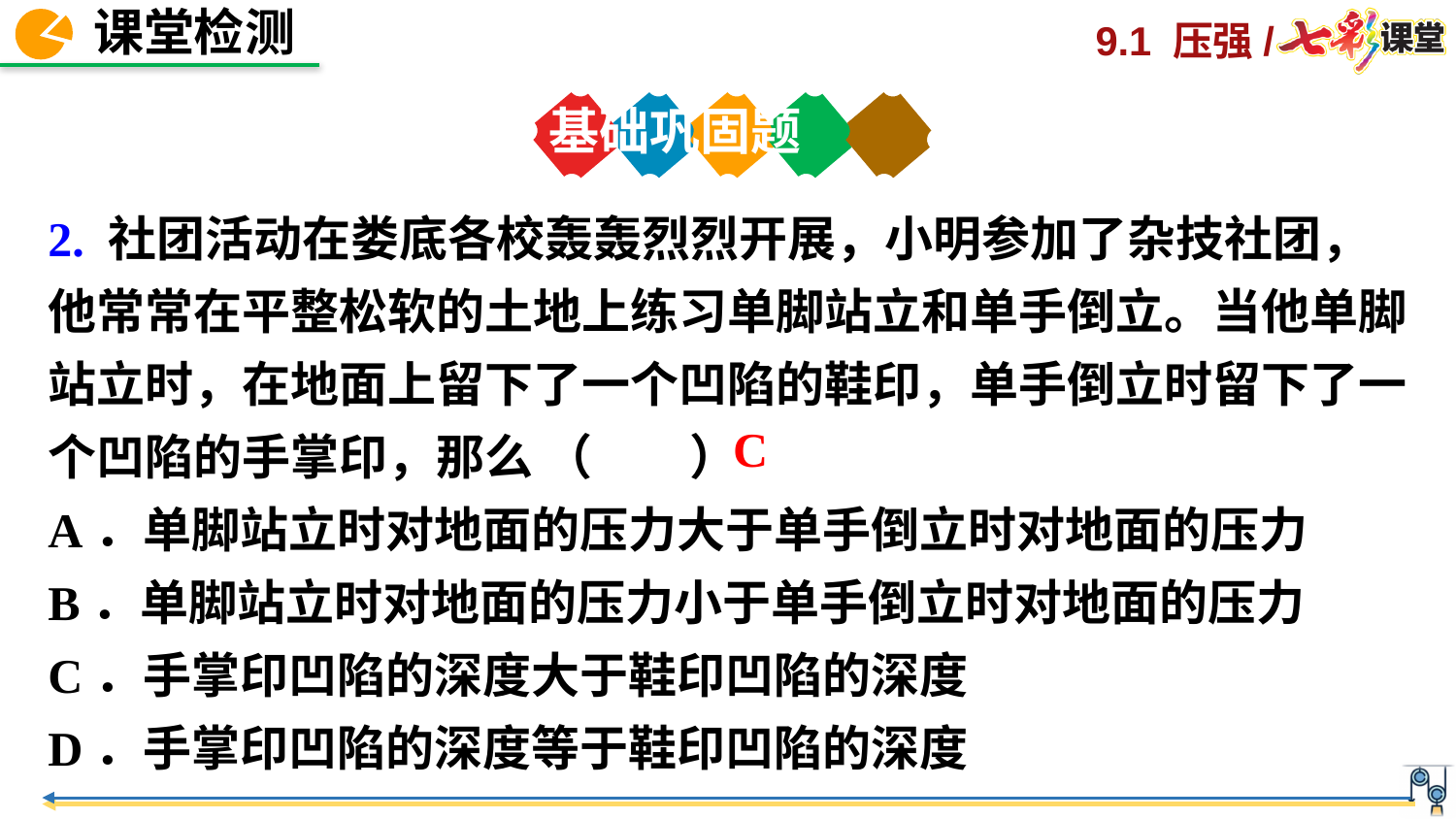

基础巩固题

2. 社团活动在娄底各校轰轰烈烈开展，小明参加了杂技社团，他常常在平整松软的土地上练习单脚站立和单手倒立。当他单脚站立时，在地面上留下了一个凹陷的鞋印，单手倒立时留下了一个凹陷的手掌印，那么 （　　）
A．单脚站立时对地面的压力大于单手倒立时对地面的压力
B．单脚站立时对地面的压力小于单手倒立时对地面的压力
C．手掌印凹陷的深度大于鞋印凹陷的深度
D．手掌印凹陷的深度等于鞋印凹陷的深度
C